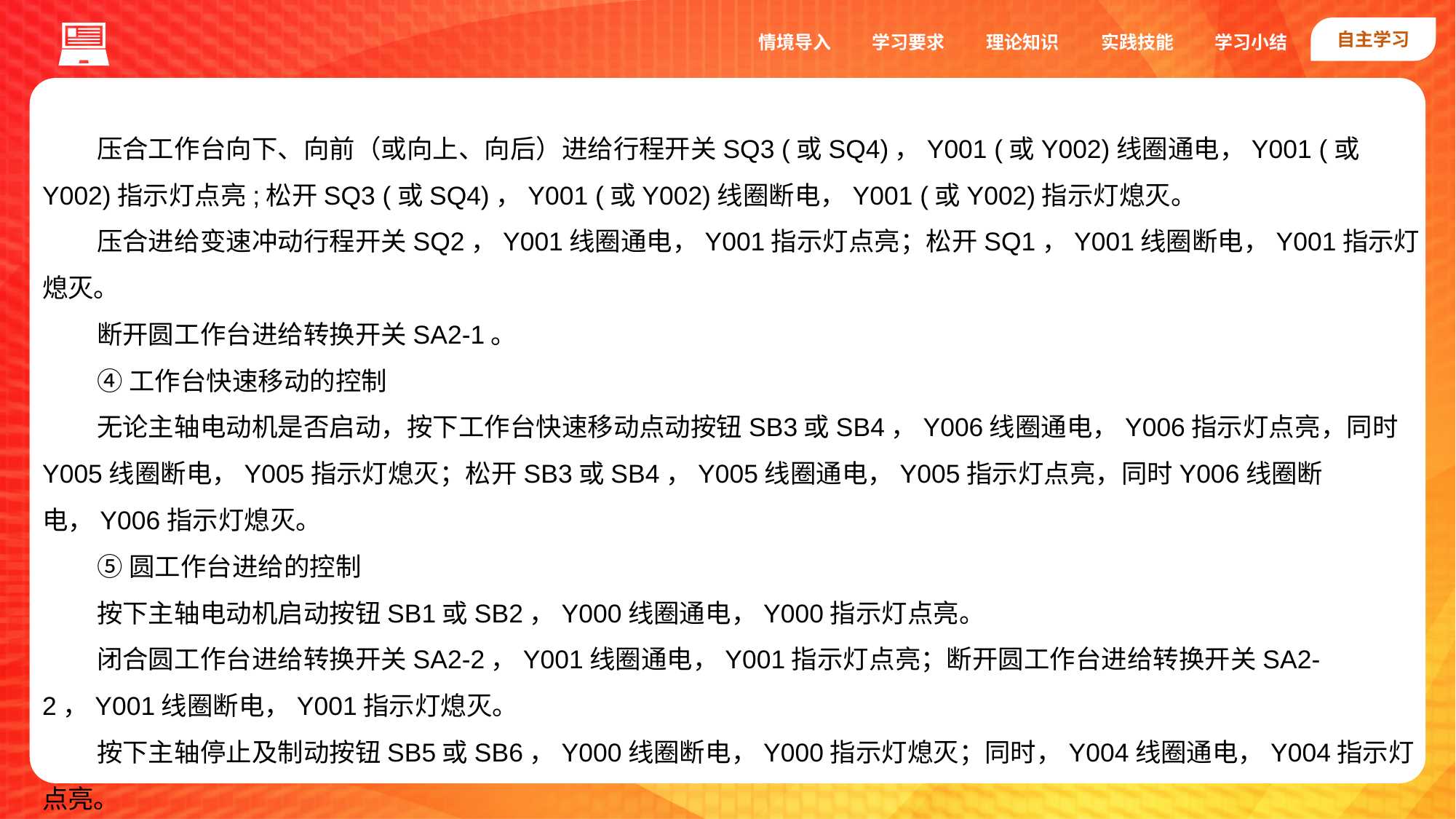

自主学习
实践技能
情境导入
学习要求
理论知识
学习小结

压合工作台向下、向前（或向上、向后）进给行程开关SQ3 (或SQ4)，Y001 (或Y002)线圈通电，Y001 (或Y002)指示灯点亮;松开SQ3 (或SQ4)，Y001 (或Y002)线圈断电，Y001 (或Y002)指示灯熄灭。
压合进给变速冲动行程开关SQ2，Y001线圈通电，Y001指示灯点亮；松开SQ1，Y001线圈断电，Y001指示灯熄灭。
断开圆工作台进给转换开关SA2-1。
④工作台快速移动的控制
无论主轴电动机是否启动，按下工作台快速移动点动按钮SB3或SB4，Y006线圈通电，Y006指示灯点亮，同时Y005线圈断电，Y005指示灯熄灭；松开SB3或SB4，Y005线圈通电，Y005指示灯点亮，同时Y006线圈断电，Y006指示灯熄灭。
⑤圆工作台进给的控制
按下主轴电动机启动按钮SB1或SB2，Y000线圈通电，Y000指示灯点亮。
闭合圆工作台进给转换开关SA2-2，Y001线圈通电，Y001指示灯点亮；断开圆工作台进给转换开关SA2-2，Y001线圈断电，Y001指示灯熄灭。
按下主轴停止及制动按钮SB5或SB6，Y000线圈断电，Y000指示灯熄灭；同时，Y004线圈通电，Y004指示灯点亮。